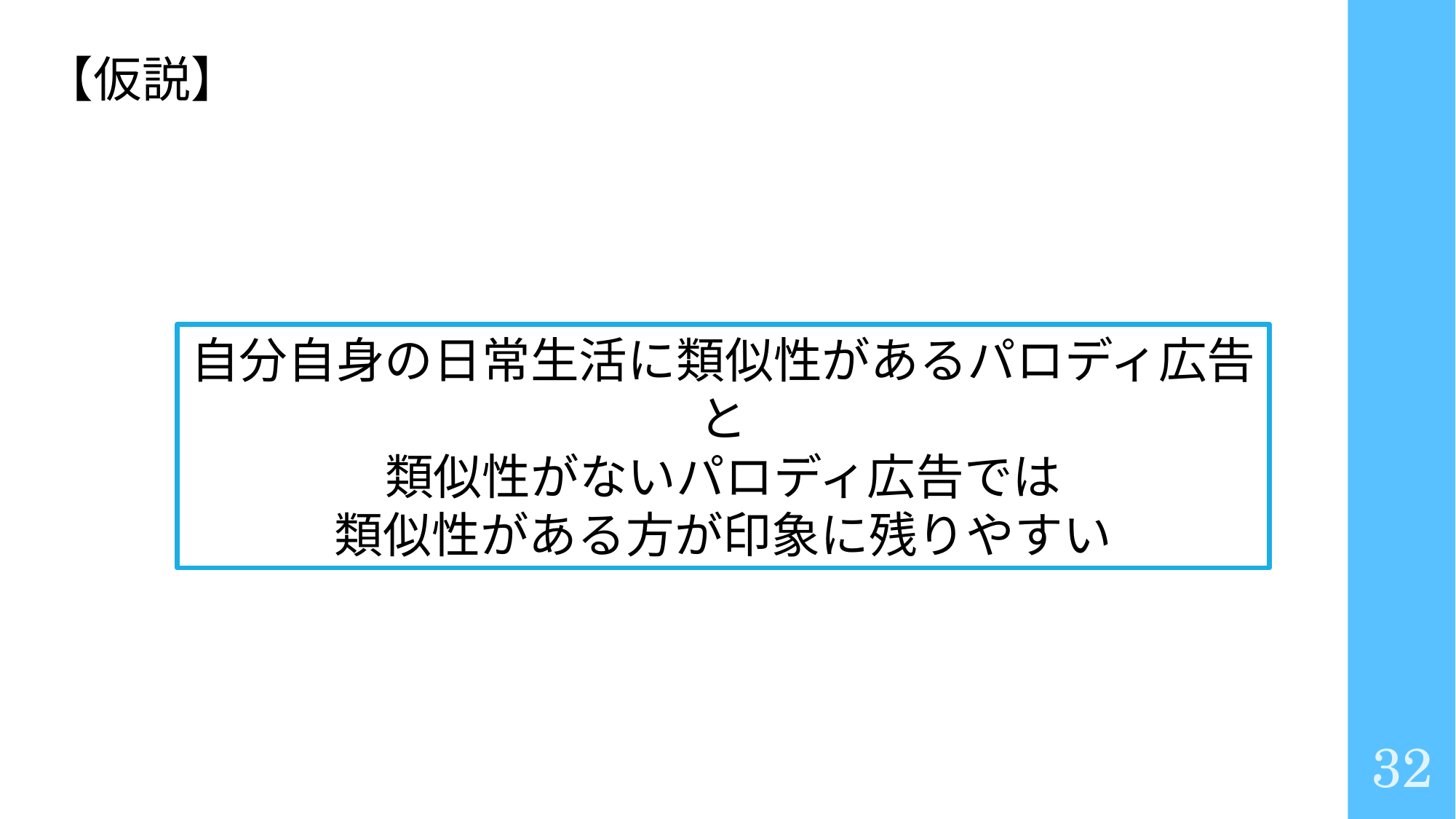

【仮説】
自分自身の日常生活に類似性があるパロディ広告と
類似性がないパロディ広告では
類似性がある方が印象に残りやすい
32